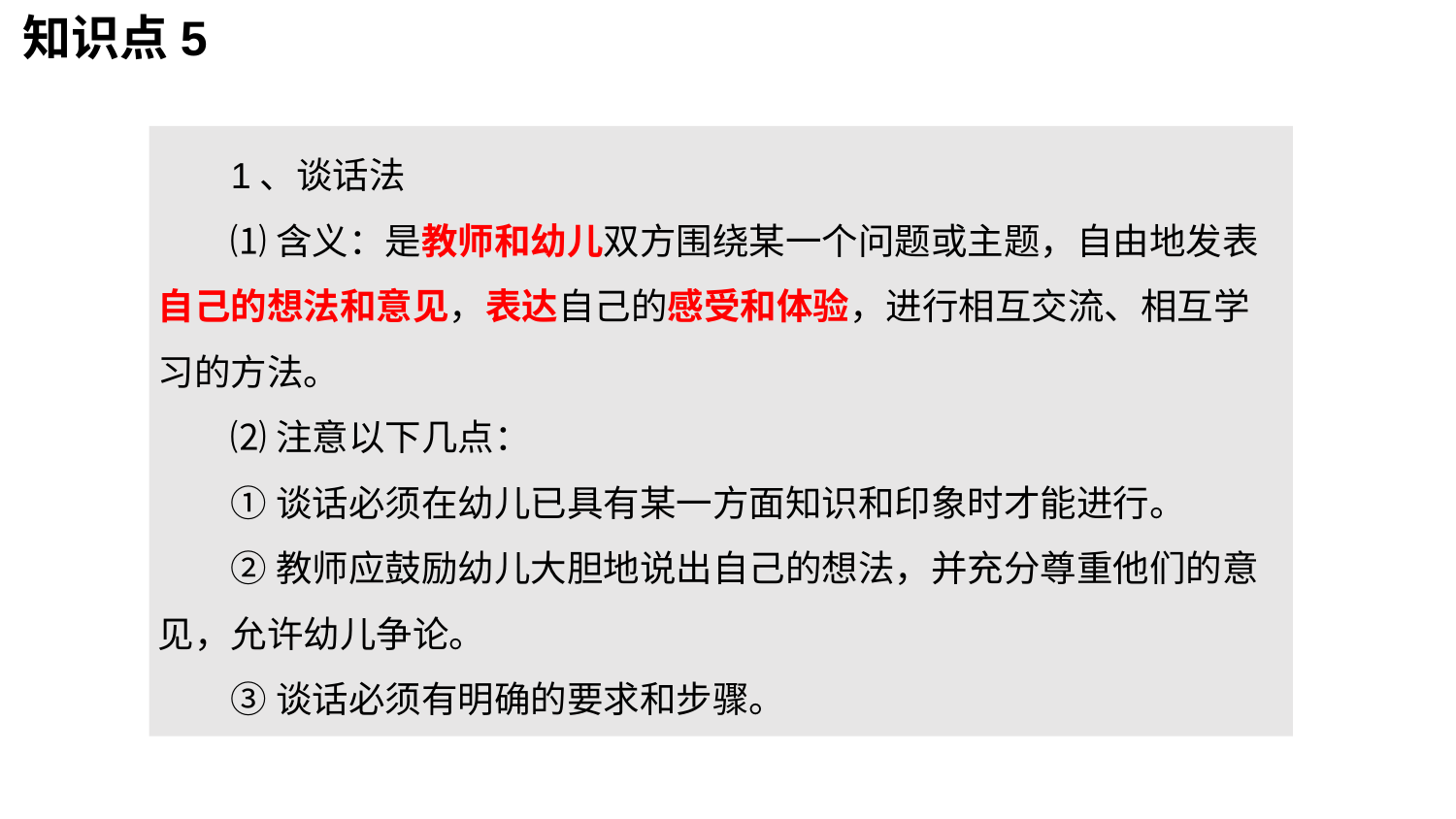

知识点5
1、谈话法
⑴含义：是教师和幼儿双方围绕某一个问题或主题，自由地发表自己的想法和意见，表达自己的感受和体验，进行相互交流、相互学习的方法。
⑵注意以下几点：
①谈话必须在幼儿已具有某一方面知识和印象时才能进行。
②教师应鼓励幼儿大胆地说出自己的想法，并充分尊重他们的意见，允许幼儿争论。
③谈话必须有明确的要求和步骤。